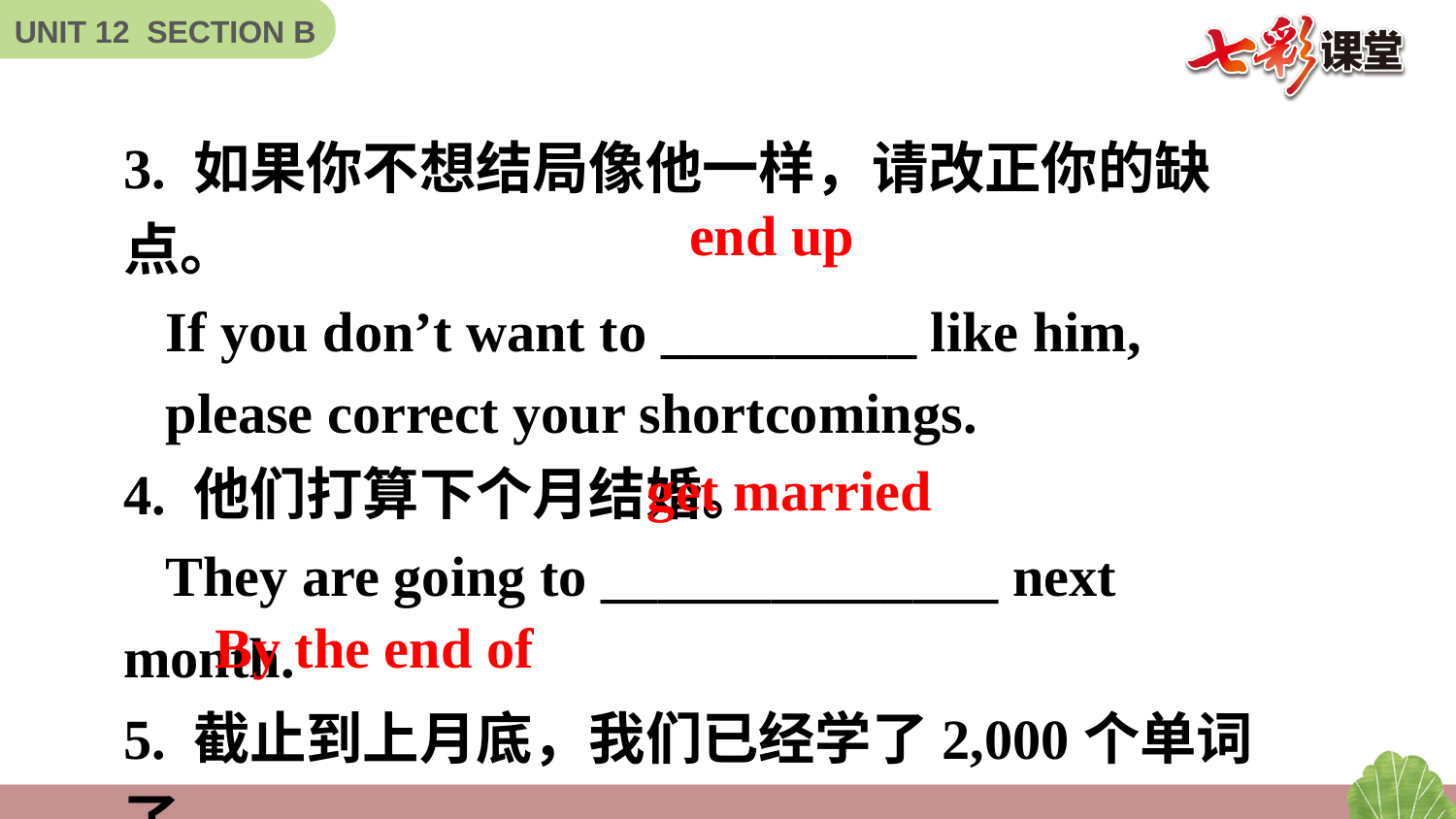

3. 如果你不想结局像他一样，请改正你的缺点。
   If you don’t want to _________ like him,
   please correct your shortcomings.
4. 他们打算下个月结婚。
   They are going to ______________ next month.
5. 截止到上月底，我们已经学了2,000个单词了。
    _______________ last month, we had already
    learned 2,000 words.
 end up
 get married
By the end of